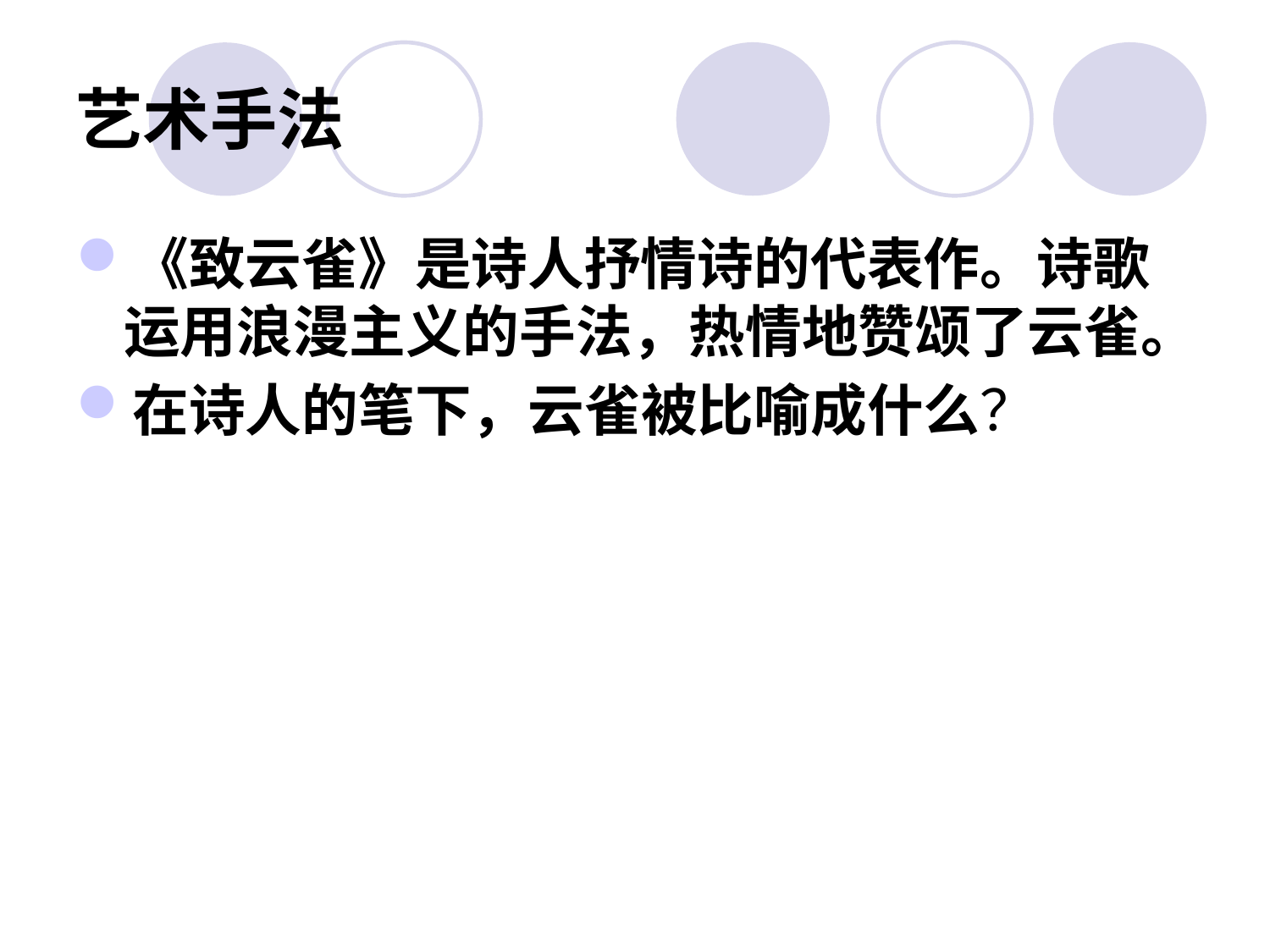

# 艺术手法
《致云雀》是诗人抒情诗的代表作。诗歌运用浪漫主义的手法，热情地赞颂了云雀。
在诗人的笔下，云雀被比喻成什么？